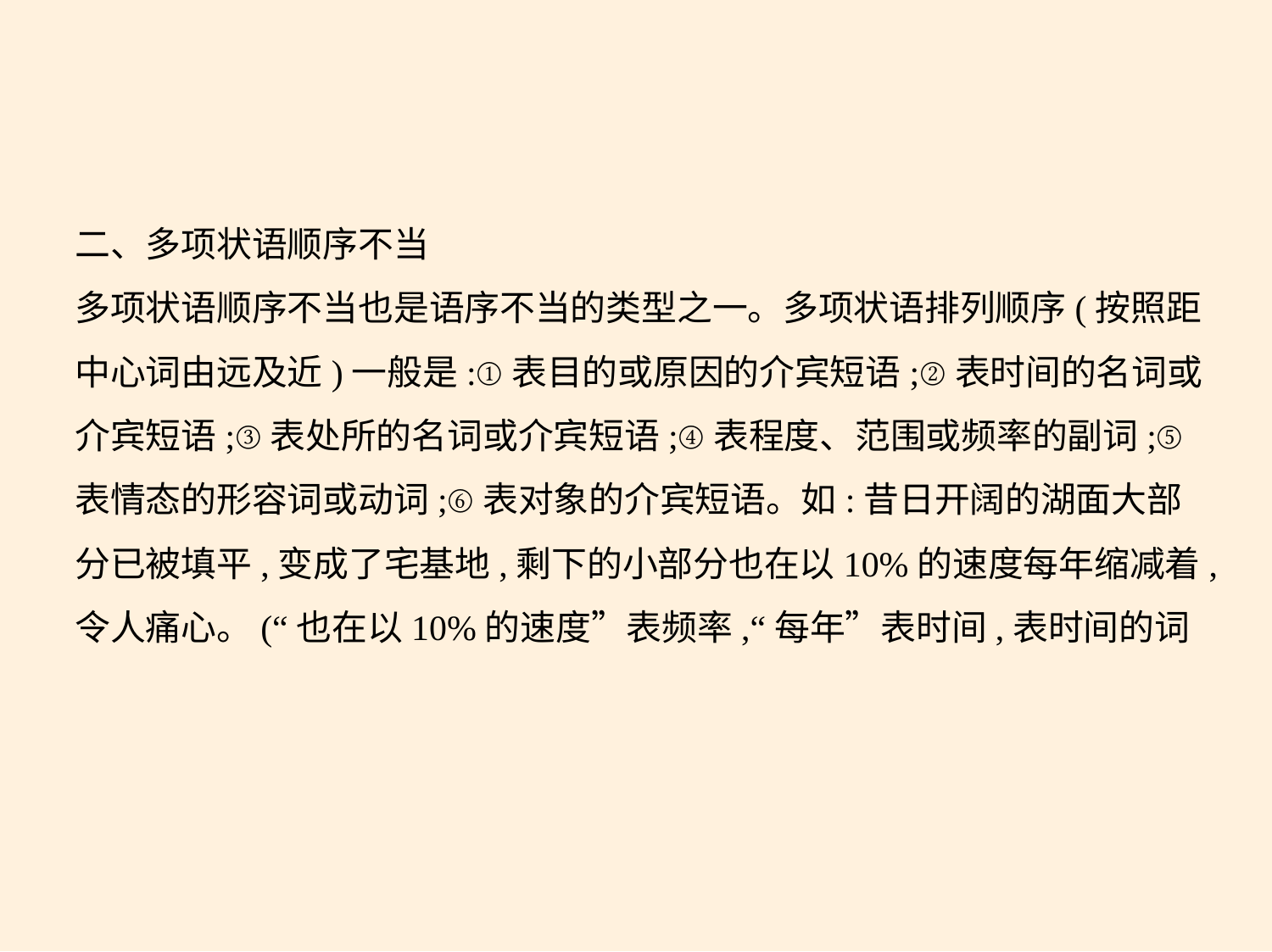

二、多项状语顺序不当
多项状语顺序不当也是语序不当的类型之一。多项状语排列顺序(按照距
中心词由远及近)一般是:①表目的或原因的介宾短语;②表时间的名词或
介宾短语;③表处所的名词或介宾短语;④表程度、范围或频率的副词;⑤
表情态的形容词或动词;⑥表对象的介宾短语。如:昔日开阔的湖面大部
分已被填平,变成了宅基地,剩下的小部分也在以10%的速度每年缩减着,
令人痛心。(“也在以10%的速度”表频率,“每年”表时间,表时间的词